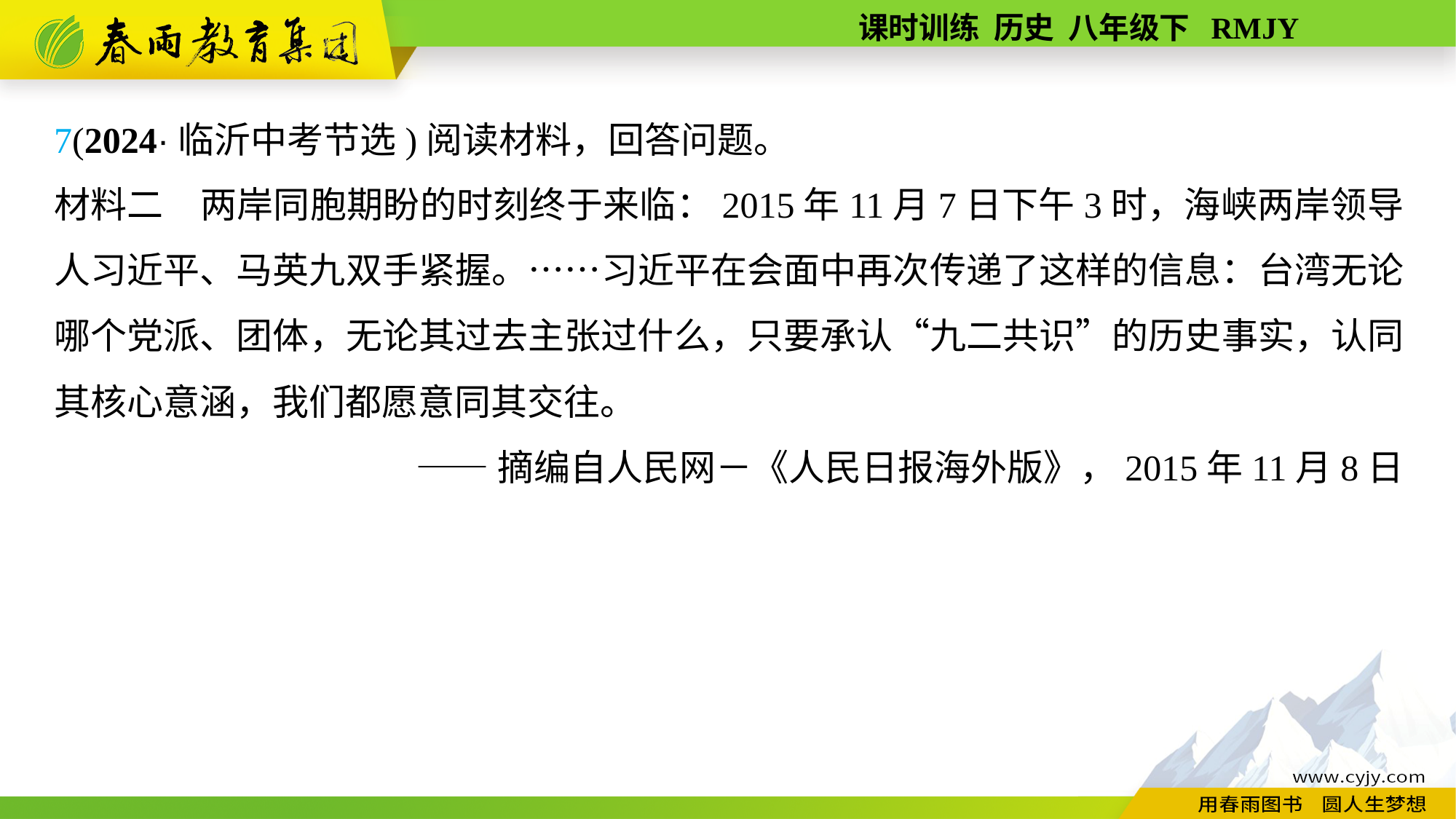

7(2024·临沂中考节选)阅读材料，回答问题。
材料二　两岸同胞期盼的时刻终于来临：2015年11月7日下午3时，海峡两岸领导人习近平、马英九双手紧握。……习近平在会面中再次传递了这样的信息：台湾无论哪个党派、团体，无论其过去主张过什么，只要承认“九二共识”的历史事实，认同其核心意涵，我们都愿意同其交往。
——摘编自人民网－《人民日报海外版》，2015年11月8日